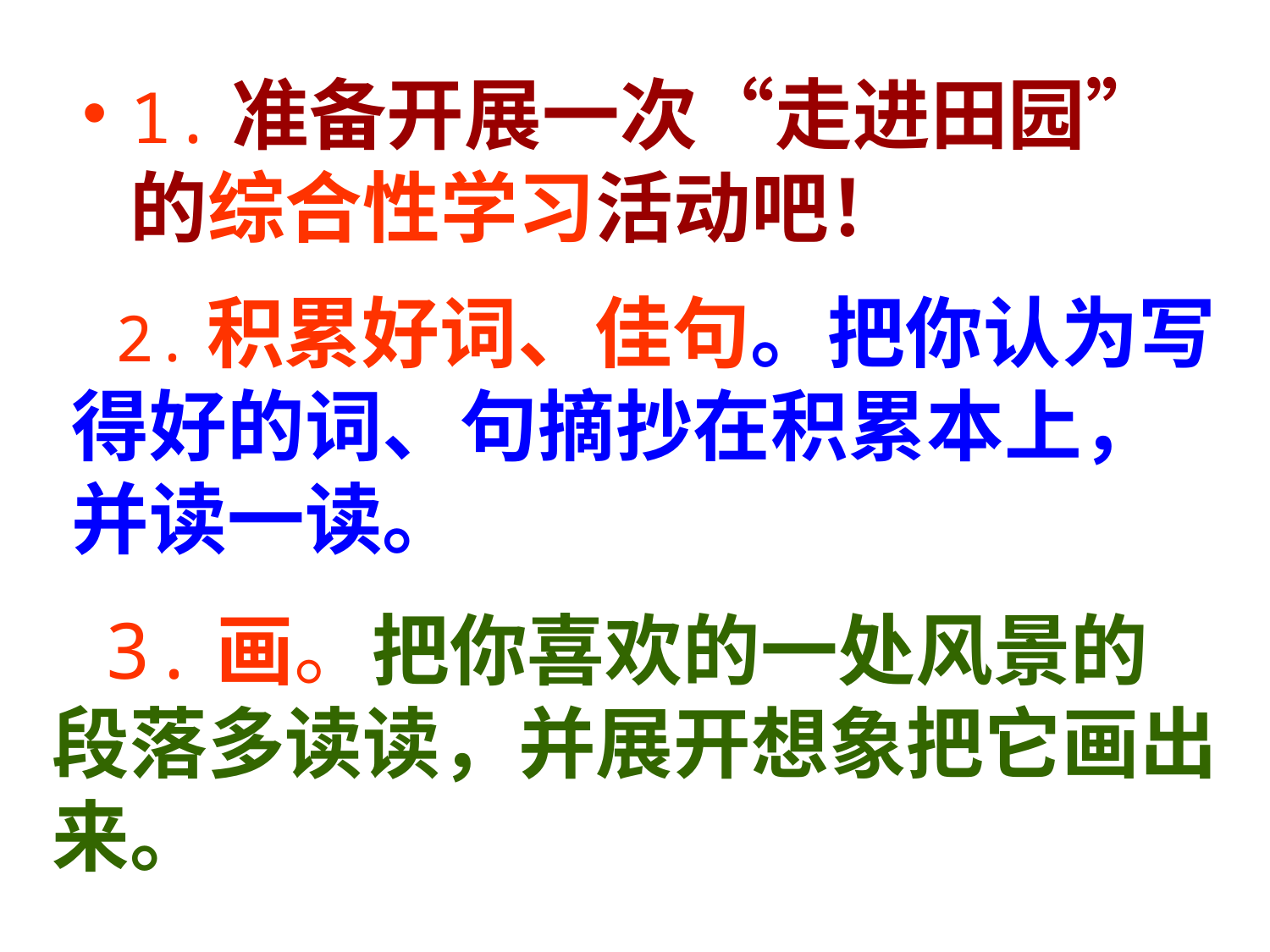

1.准备开展一次“走进田园”的综合性学习活动吧！

   2.积累好词、佳句。把你认为写得好的词、句摘抄在积累本上，并读一读。
   3.画。把你喜欢的一处风景的
段落多读读，并展开想象把它画出
来。